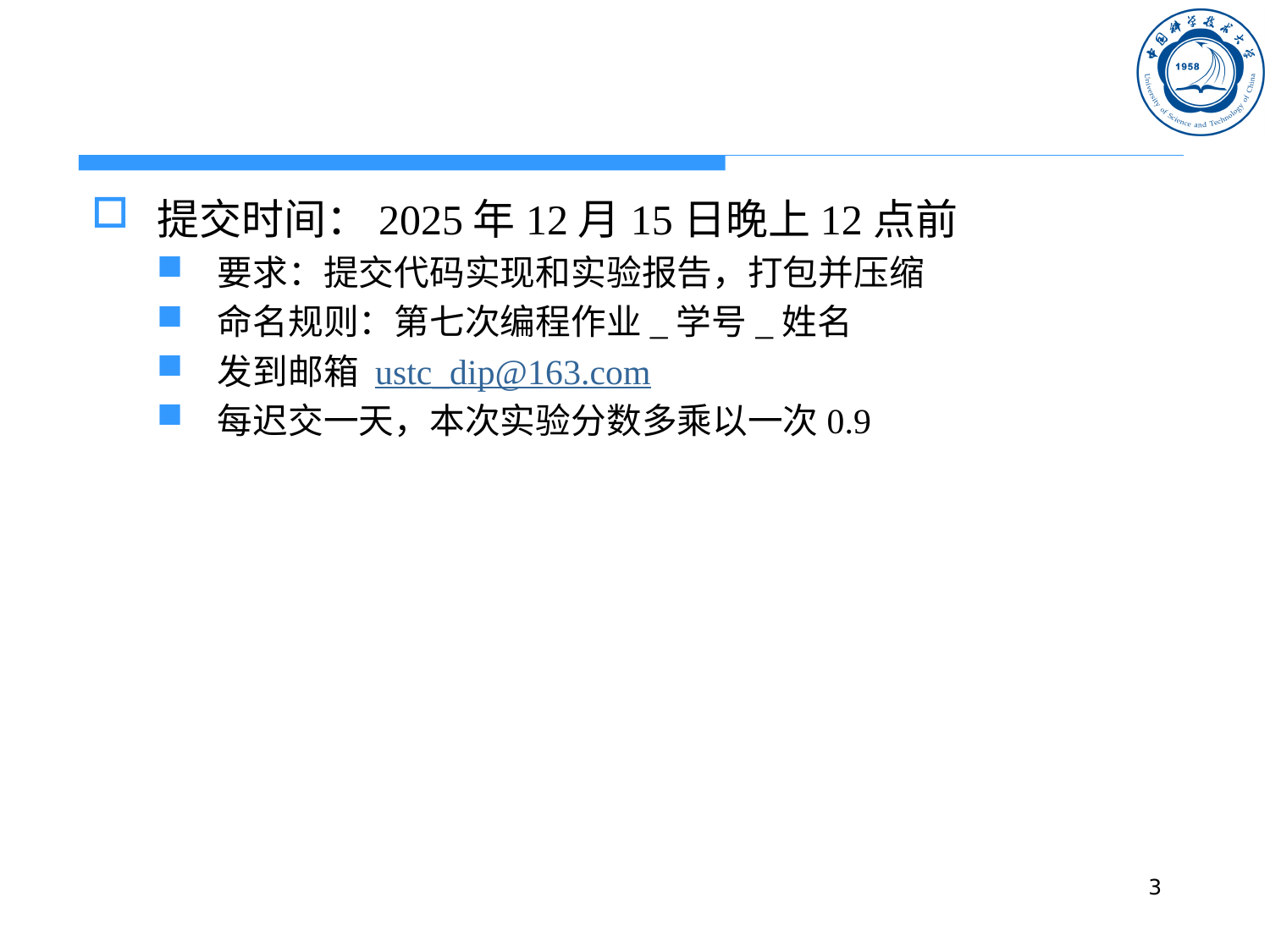

#
提交时间：2025年12月15日晚上12点前
要求：提交代码实现和实验报告，打包并压缩
命名规则：第七次编程作业_学号_姓名
发到邮箱 ustc_dip@163.com
每迟交一天，本次实验分数多乘以一次0.9

3